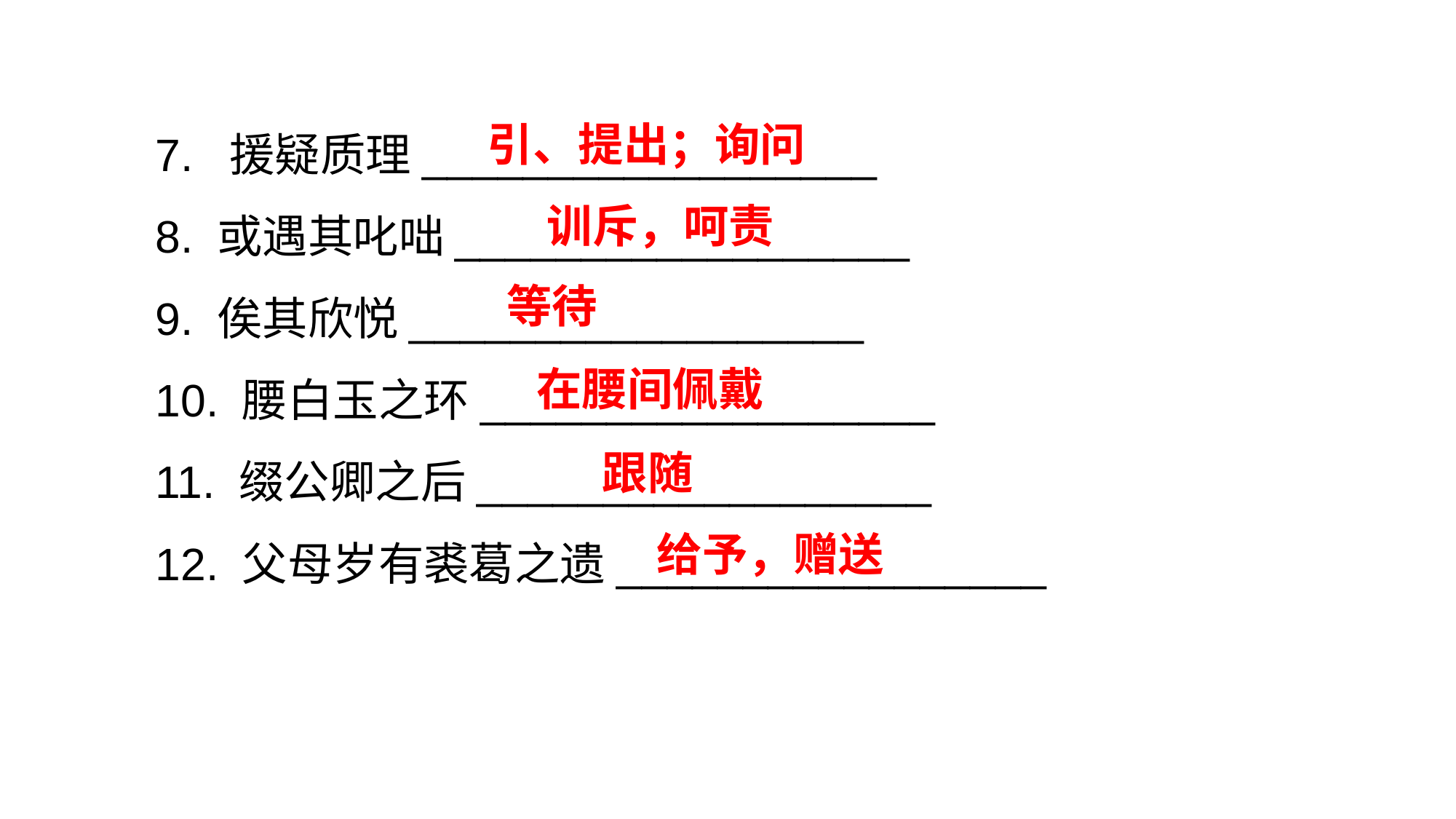

7.  援疑质理__________________
8. 或遇其叱咄__________________
9. 俟其欣悦__________________
10. 腰白玉之环__________________
11. 缀公卿之后__________________
12. 父母岁有裘葛之遗_________________
 引、提出；询问
训斥，呵责
等待
在腰间佩戴
跟随
给予，赠送